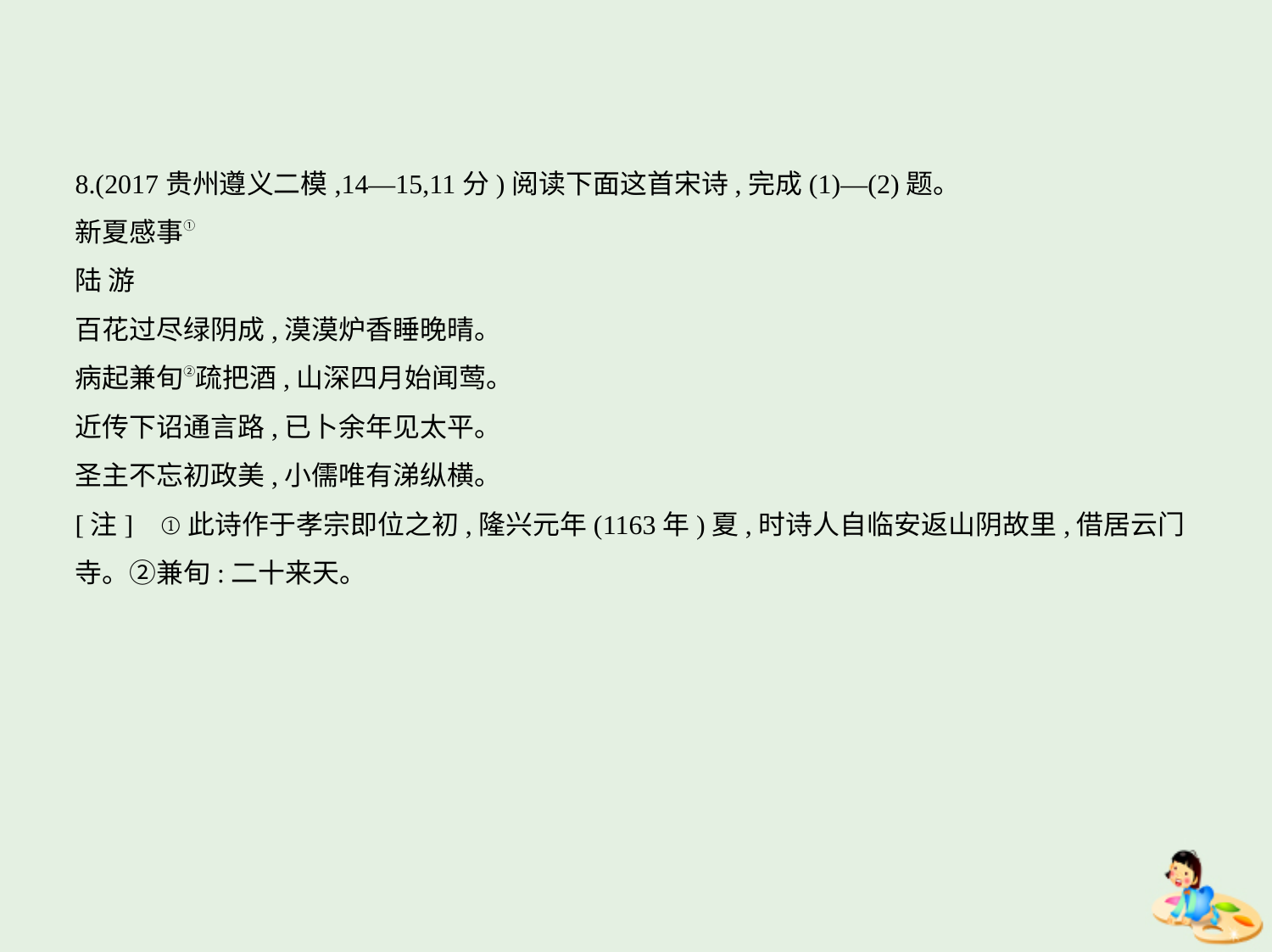

8.(2017贵州遵义二模,14—15,11分)阅读下面这首宋诗,完成(1)—(2)题。
新夏感事①
陆 游
百花过尽绿阴成,漠漠炉香睡晚晴。
病起兼旬②疏把酒,山深四月始闻莺。
近传下诏通言路,已卜余年见太平。
圣主不忘初政美,小儒唯有涕纵横。
[注]    ①此诗作于孝宗即位之初,隆兴元年(1163年)夏,时诗人自临安返山阴故里,借居云门
寺。②兼旬:二十来天。